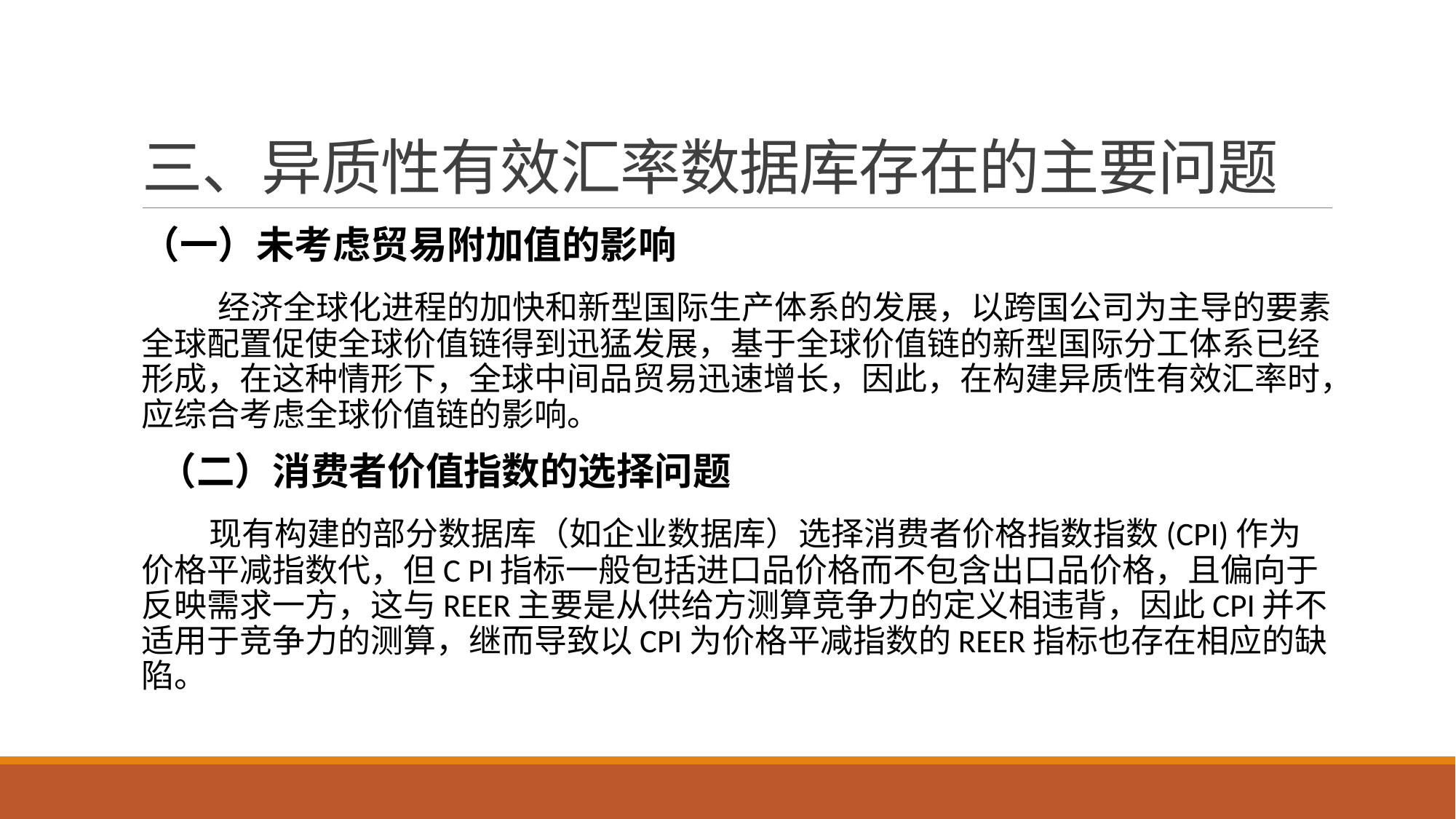

# 三、异质性有效汇率数据库存在的主要问题
（一）未考虑贸易附加值的影响
        经济全球化进程的加快和新型国际生产体系的发展，以跨国公司为主导的要素全球配置促使全球价值链得到迅猛发展，基于全球价值链的新型国际分工体系已经形成，在这种情形下，全球中间品贸易迅速增长，因此，在构建异质性有效汇率时，应综合考虑全球价值链的影响。
 （二）消费者价值指数的选择问题
       现有构建的部分数据库（如企业数据库）选择消费者价格指数指数(CPI)作为价格平减指数代，但C PI指标一般包括进口品价格而不包含出口品价格，且偏向于反映需求一方，这与REER主要是从供给方测算竞争力的定义相违背，因此CPI并不适用于竞争力的测算，继而导致以CPI为价格平减指数的REER指标也存在相应的缺陷。